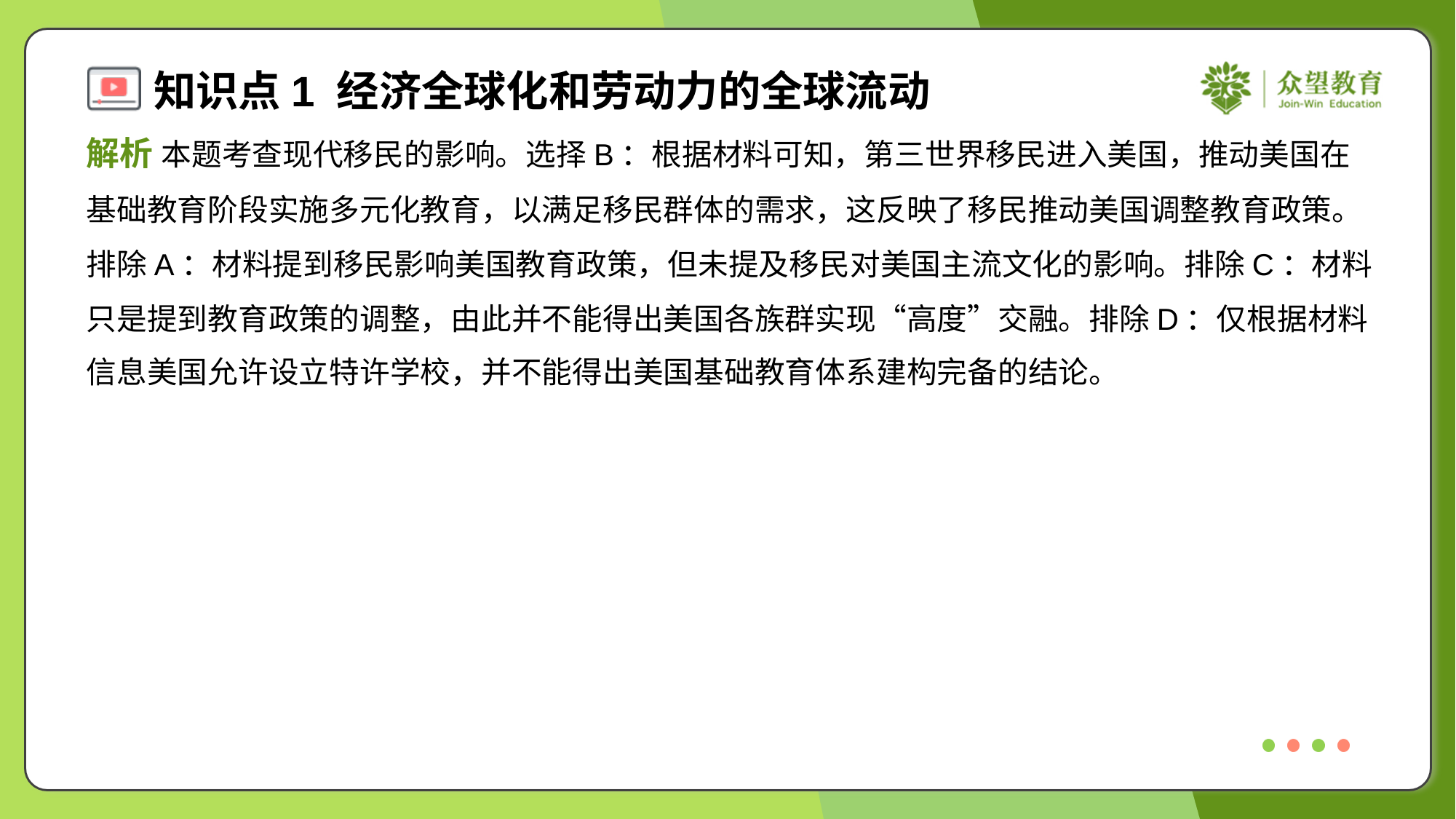

解析 本题考查现代移民的影响。选择B：根据材料可知，第三世界移民进入美国，推动美国在
基础教育阶段实施多元化教育，以满足移民群体的需求，这反映了移民推动美国调整教育政策。
排除A：材料提到移民影响美国教育政策，但未提及移民对美国主流文化的影响。排除C：材料
只是提到教育政策的调整，由此并不能得出美国各族群实现“高度”交融。排除D：仅根据材料
信息美国允许设立特许学校，并不能得出美国基础教育体系建构完备的结论。